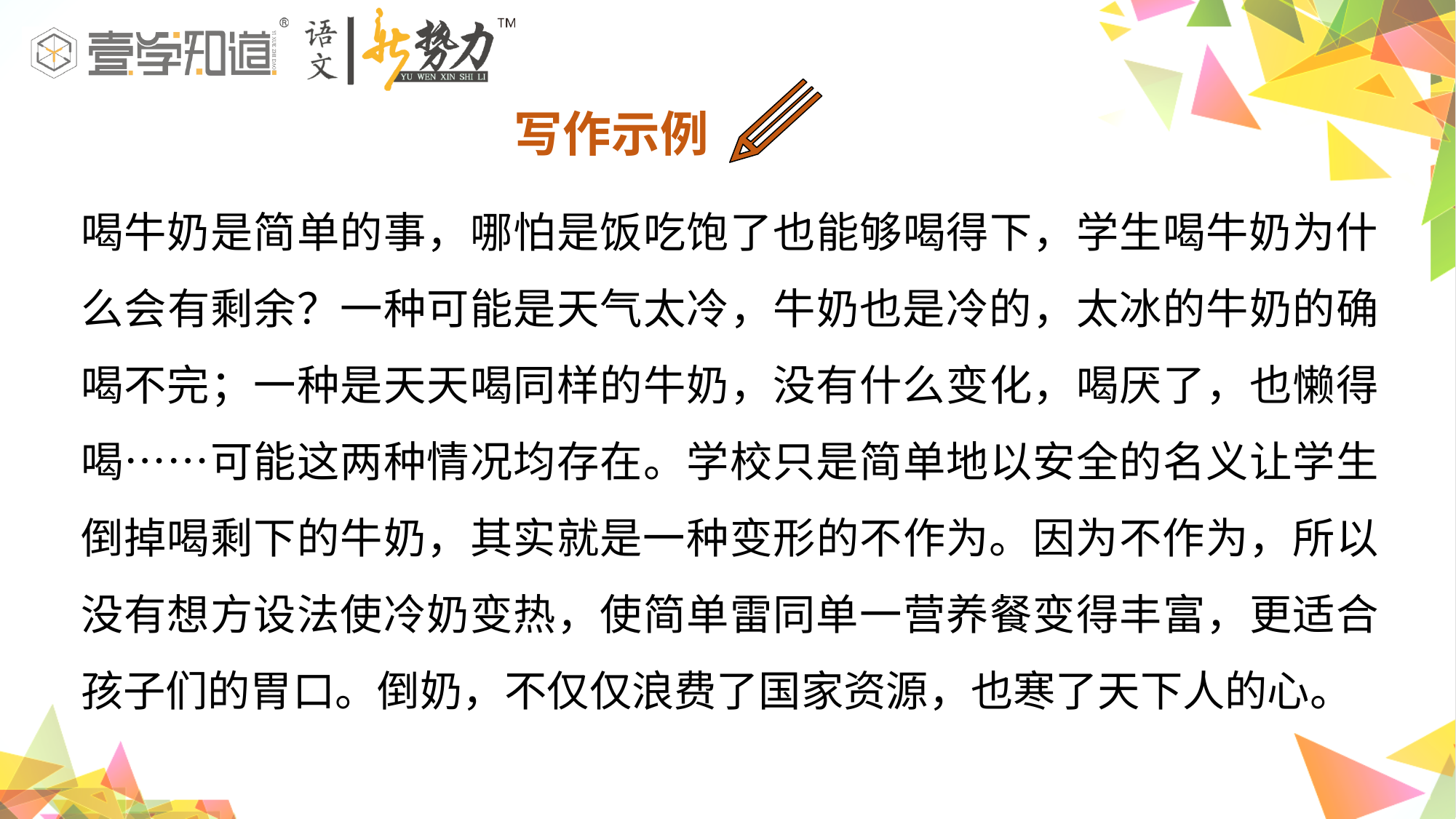

写作示例
喝牛奶是简单的事，哪怕是饭吃饱了也能够喝得下，学生喝牛奶为什么会有剩余？一种可能是天气太冷，牛奶也是冷的，太冰的牛奶的确喝不完；一种是天天喝同样的牛奶，没有什么变化，喝厌了，也懒得喝……可能这两种情况均存在。学校只是简单地以安全的名义让学生倒掉喝剩下的牛奶，其实就是一种变形的不作为。因为不作为，所以没有想方设法使冷奶变热，使简单雷同单一营养餐变得丰富，更适合孩子们的胃口。倒奶，不仅仅浪费了国家资源，也寒了天下人的心。